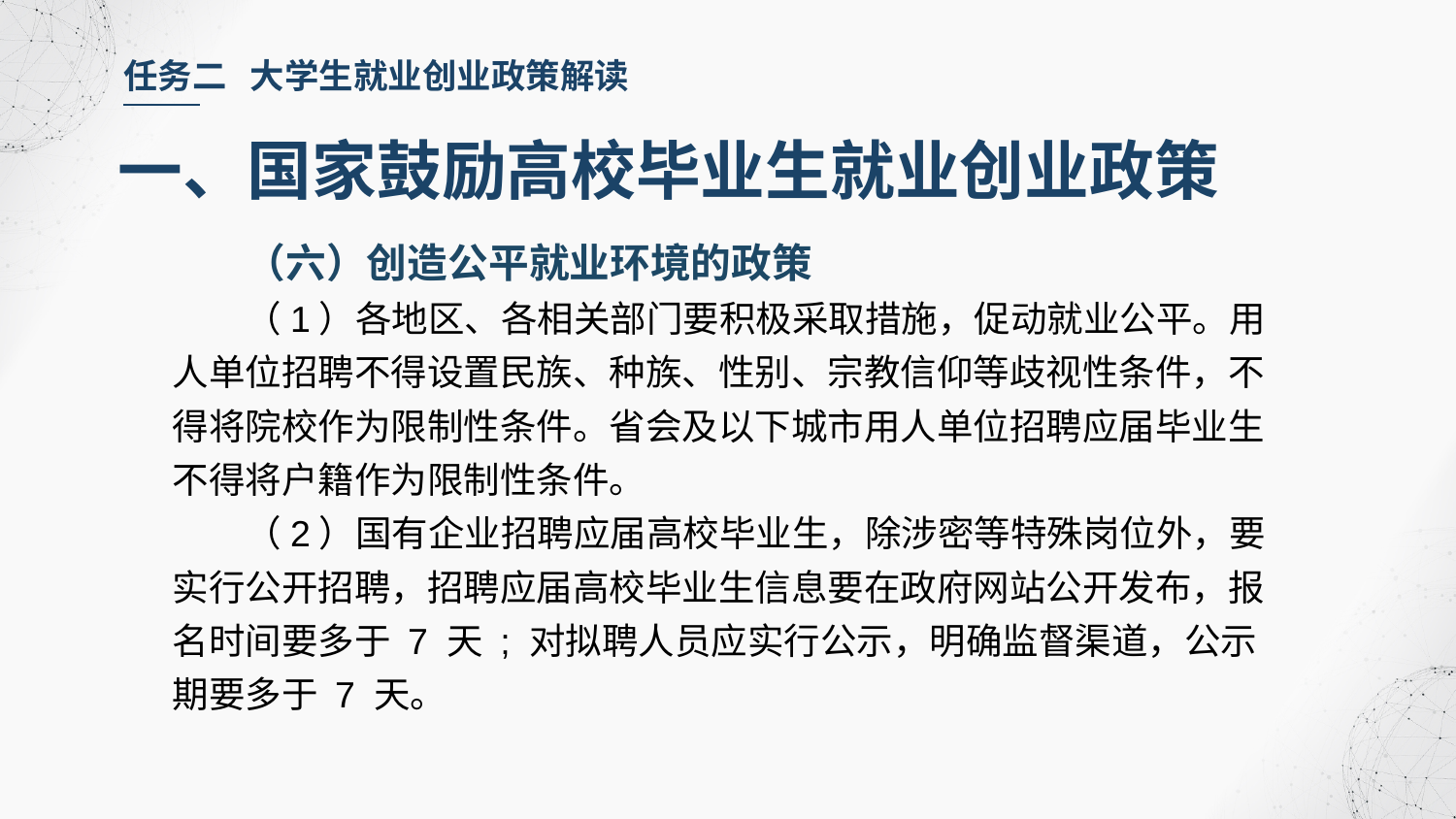

任务二   大学生就业创业政策解读
一、国家鼓励高校毕业生就业创业政策
（六）创造公平就业环境的政策
（1）各地区、各相关部门要积极采取措施，促动就业公平。用人单位招聘不得设置民族、种族、性别、宗教信仰等歧视性条件，不得将院校作为限制性条件。省会及以下城市用人单位招聘应届毕业生不得将户籍作为限制性条件。
（2）国有企业招聘应届高校毕业生，除涉密等特殊岗位外，要实行公开招聘，招聘应届高校毕业生信息要在政府网站公开发布，报名时间要多于 7 天 ; 对拟聘人员应实行公示，明确监督渠道，公示期要多于 7 天。